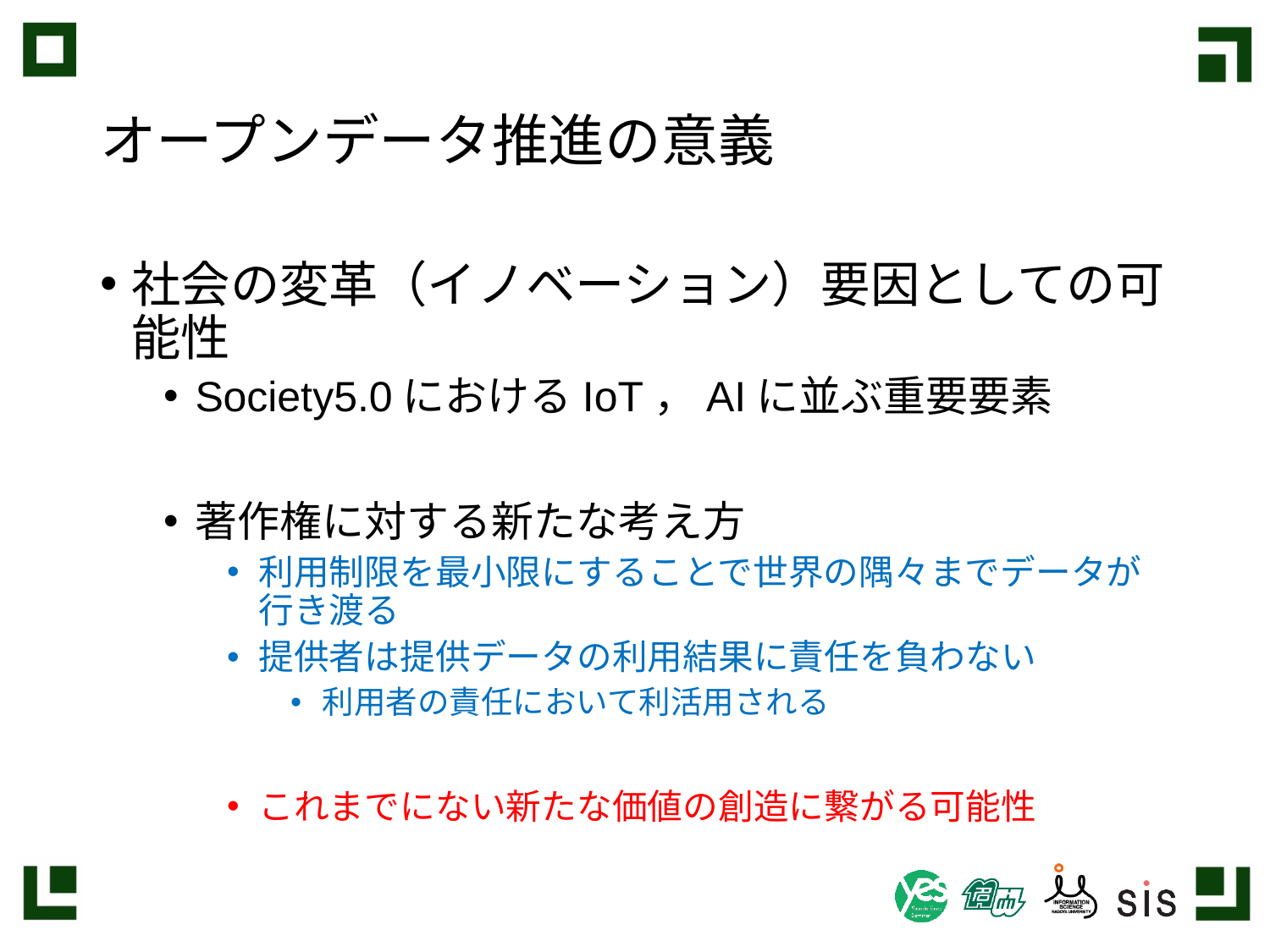

# オープンデータ推進の意義
社会の変革（イノベーション）要因としての可能性
Society5.0におけるIoT，AIに並ぶ重要要素

著作権に対する新たな考え方
利用制限を最小限にすることで世界の隅々までデータが行き渡る
提供者は提供データの利用結果に責任を負わない
利用者の責任において利活用される

これまでにない新たな価値の創造に繋がる可能性